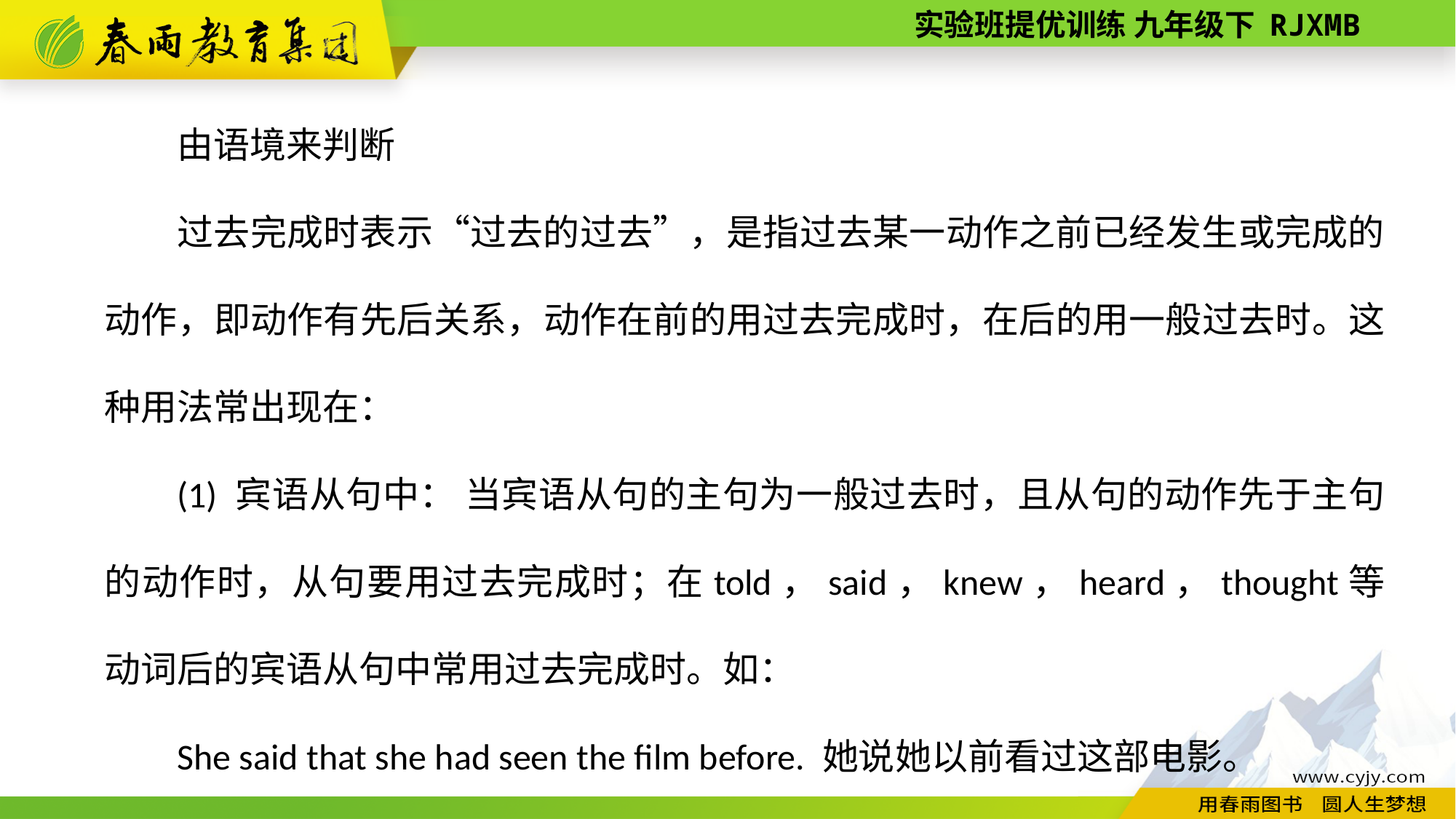

由语境来判断
过去完成时表示“过去的过去”，是指过去某一动作之前已经发生或完成的动作，即动作有先后关系，动作在前的用过去完成时，在后的用一般过去时。这种用法常出现在：
(1) 宾语从句中： 当宾语从句的主句为一般过去时，且从句的动作先于主句的动作时，从句要用过去完成时；在told，said，knew，heard，thought等动词后的宾语从句中常用过去完成时。如：
She said that she had seen the film before. 她说她以前看过这部电影。